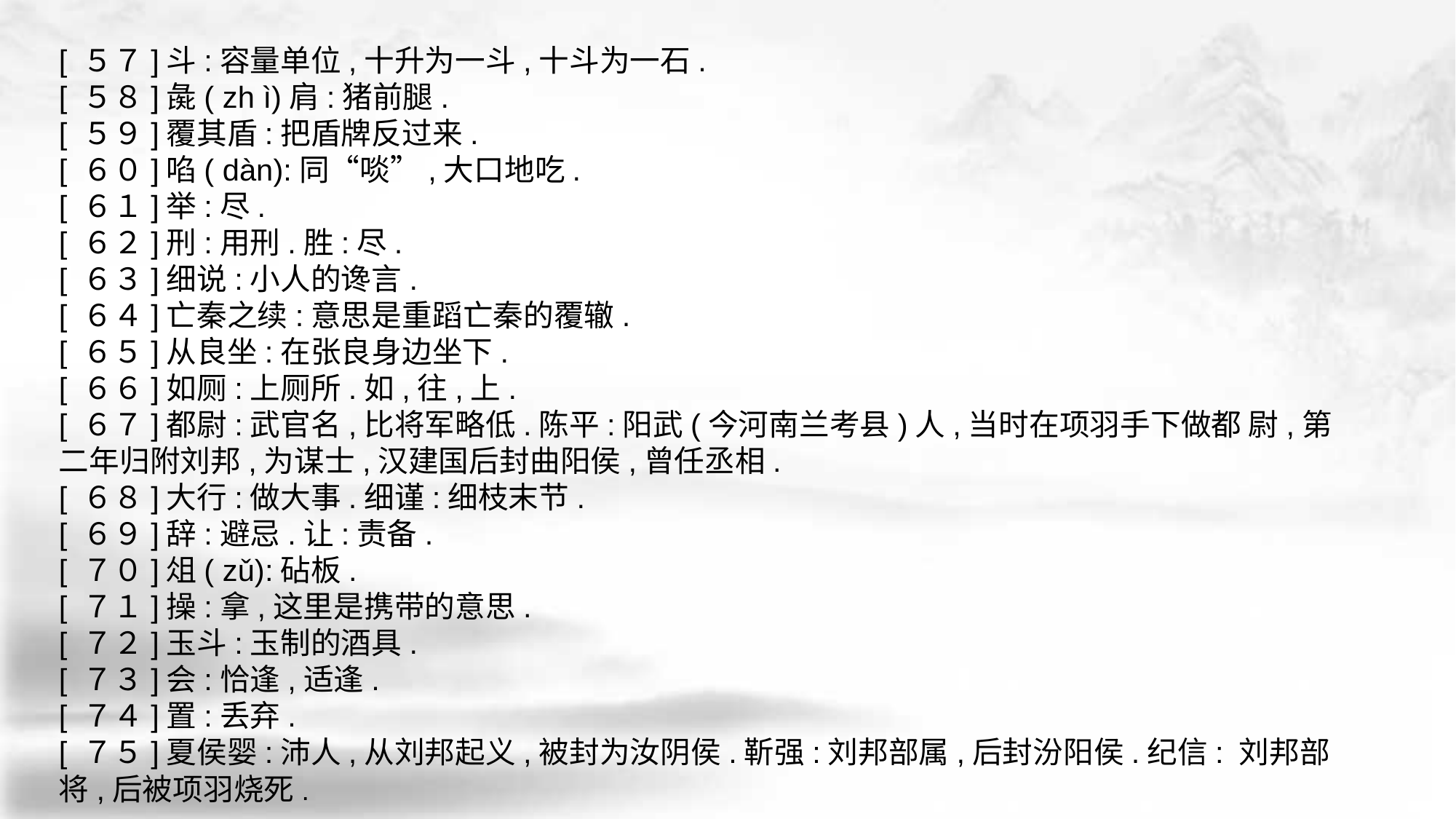

[ ５７]斗:容量单位,十升为一斗,十斗为一石.
[ ５８]彘( zh ì)肩:猪前腿.
[ ５９]覆其盾:把盾牌反过来.
[ ６０]啗( dàn):同“啖”,大口地吃.
[ ６１]举:尽.
[ ６２]刑:用刑.胜:尽.
[ ６３]细说:小人的谗言.
[ ６４]亡秦之续:意思是重蹈亡秦的覆辙.
[ ６５]从良坐:在张良身边坐下.
[ ６６]如厕:上厕所.如,往,上.
[ ６７]都尉:武官名,比将军略低.陈平:阳武(今河南兰考县)人,当时在项羽手下做都 尉,第二年归附刘邦,为谋士,汉建国后封曲阳侯,曾任丞相.
[ ６８]大行:做大事.细谨:细枝末节.
[ ６９]辞:避忌.让:责备.
[ ７０]俎( zǔ):砧板.
[ ７１]操:拿,这里是携带的意思.
[ ７２]玉斗:玉制的酒具.
[ ７３]会:恰逢,适逢.
[ ７４]置:丢弃.
[ ７５]夏侯婴:沛人,从刘邦起义,被封为汝阴侯.靳强:刘邦部属,后封汾阳侯.纪信: 刘邦部将,后被项羽烧死.